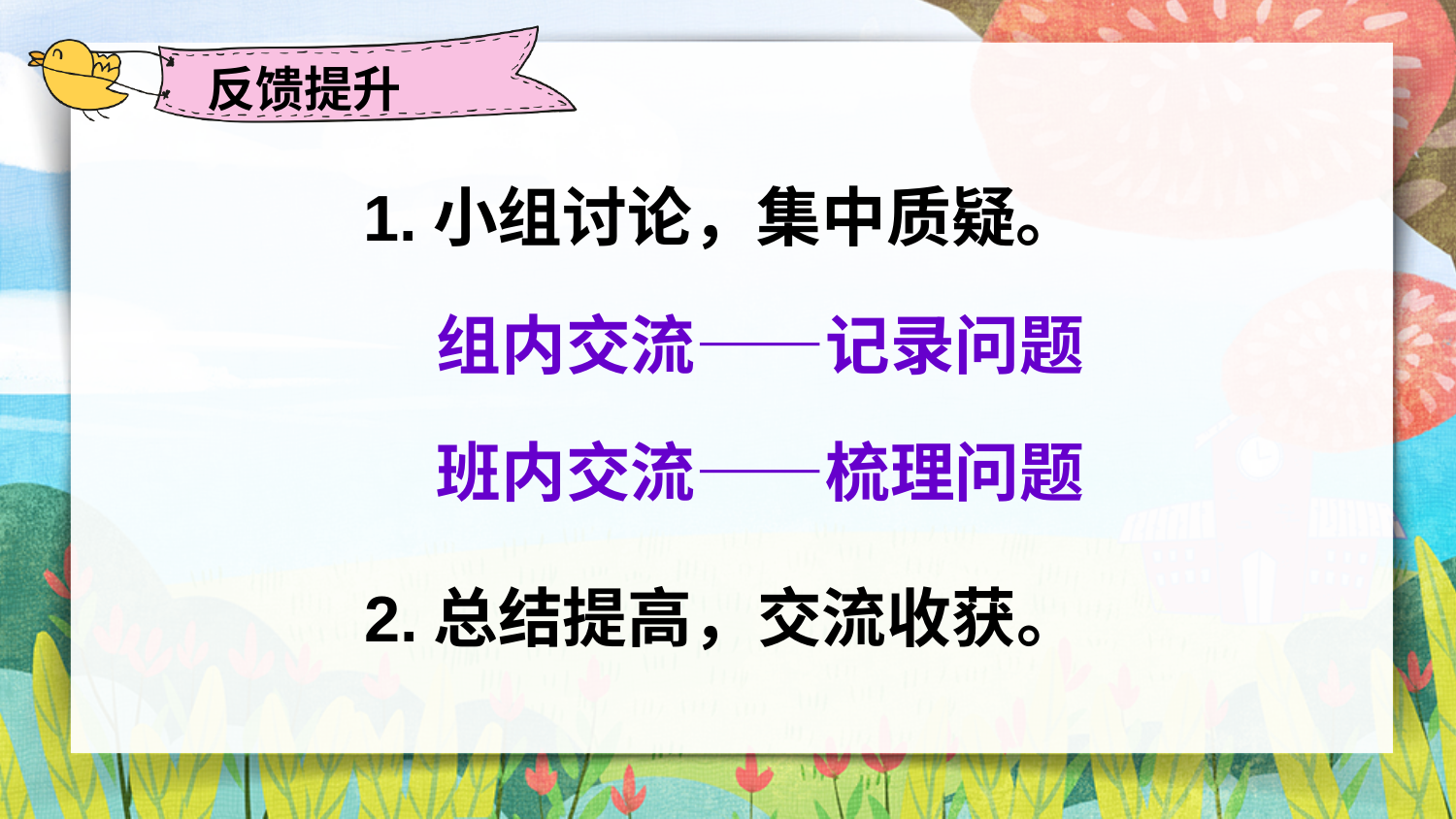

反馈提升
1.小组讨论，集中质疑。
组内交流——记录问题
班内交流——梳理问题
2.总结提高，交流收获。